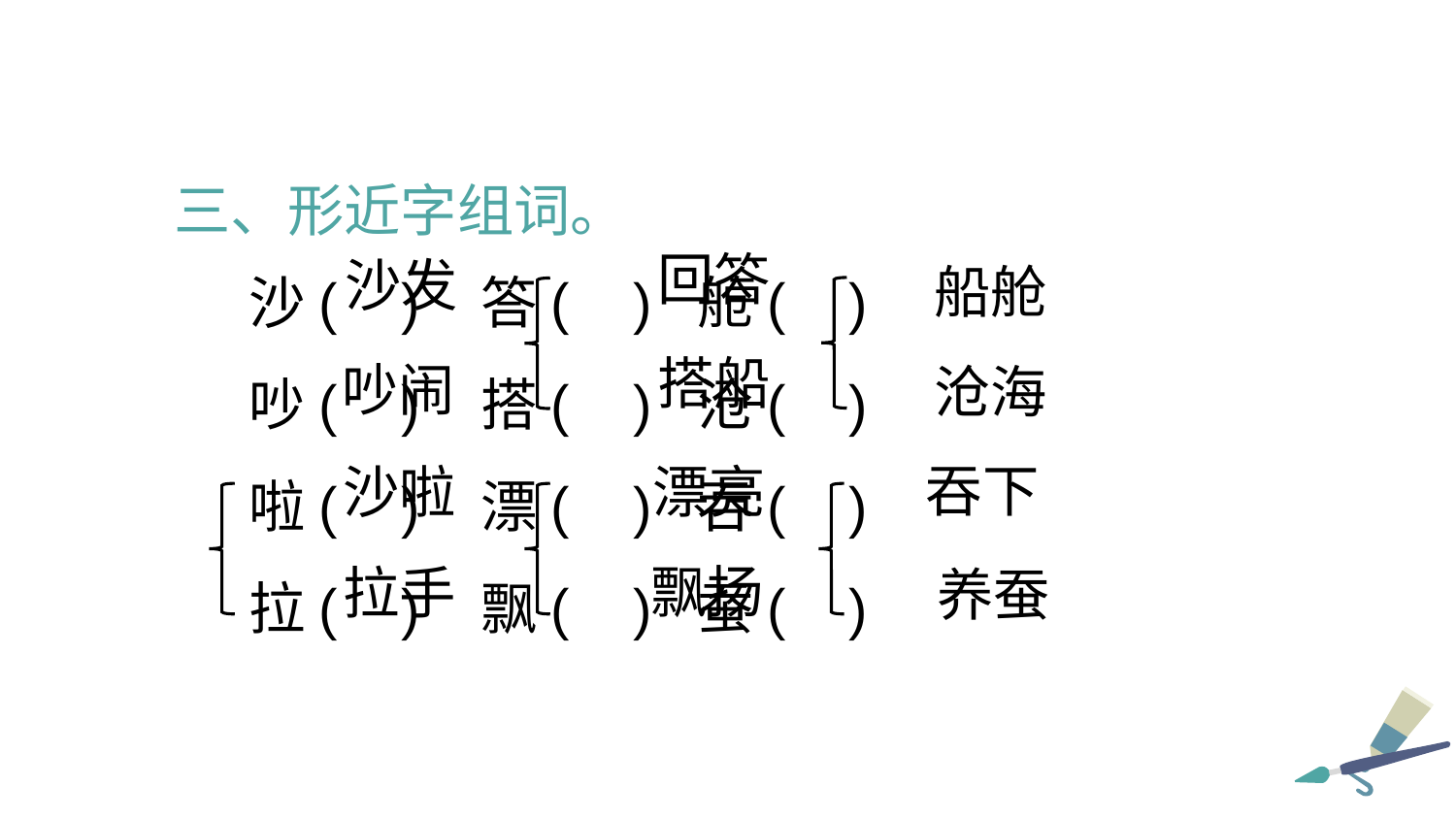

三、形近字组词。
沙(    )   答(    )  舱(    )
吵(    )   搭(    )  沧(    )
啦(    )   漂(    )  吞(    )
拉(    )   飘(    )  蚕(    )
回答
沙发
船舱

搭船
吵闹
沧海
吞下
沙啦
漂亮

飘扬
拉手
养蚕